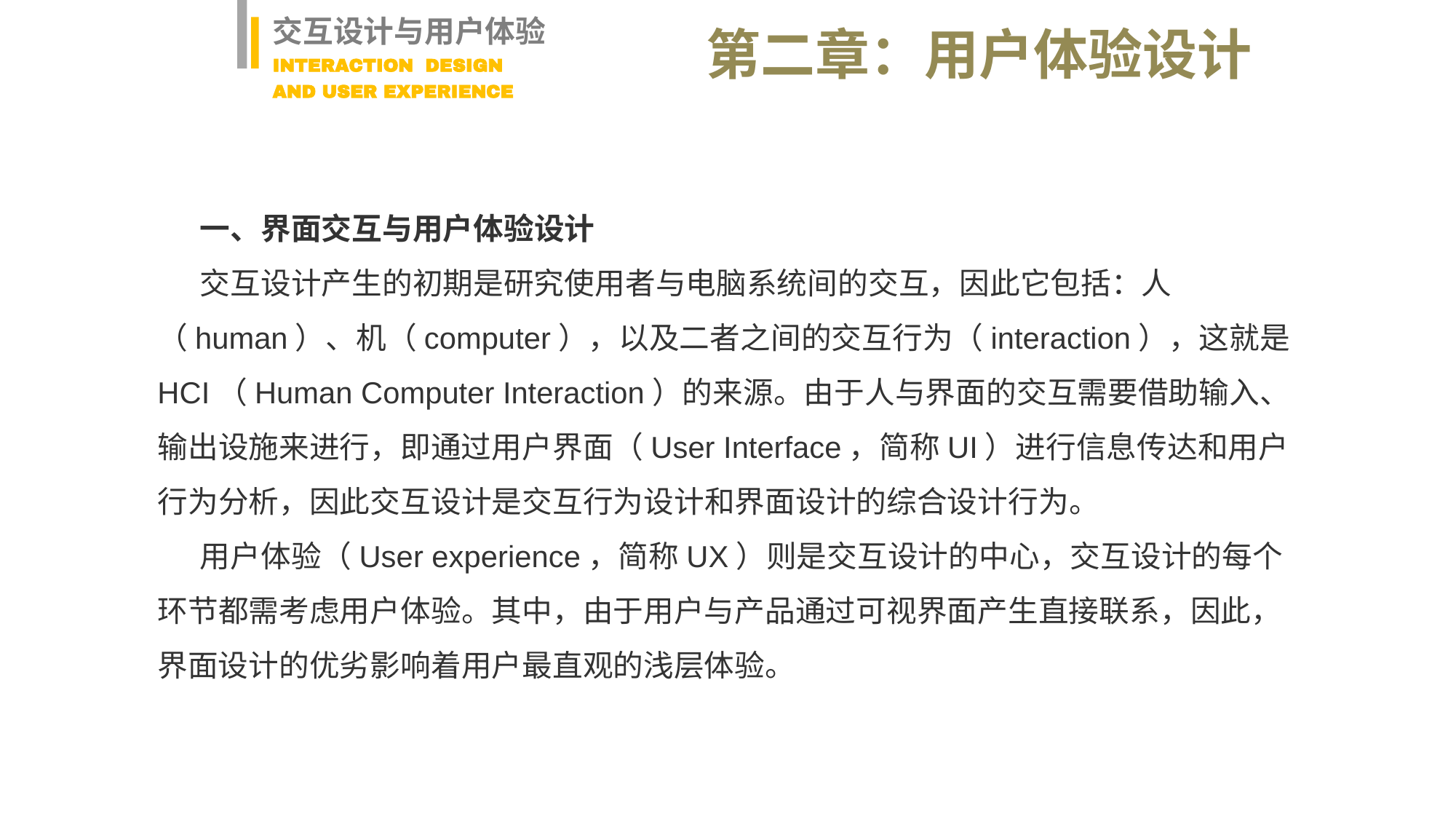

交互设计与用户体验
INTERACTION  DESIGN
AND USER EXPERIENCE
第二章：用户体验设计

一、界面交互与用户体验设计
交互设计产生的初期是研究使用者与电脑系统间的交互，因此它包括：人（human）、机（computer），以及二者之间的交互行为（interaction），这就是HCI（Human Computer Interaction）的来源。由于人与界面的交互需要借助输入、输出设施来进行，即通过用户界面（User Interface，简称UI）进行信息传达和用户行为分析，因此交互设计是交互行为设计和界面设计的综合设计行为。
用户体验（User experience，简称UX）则是交互设计的中心，交互设计的每个环节都需考虑用户体验。其中，由于用户与产品通过可视界面产生直接联系，因此，界面设计的优劣影响着用户最直观的浅层体验。